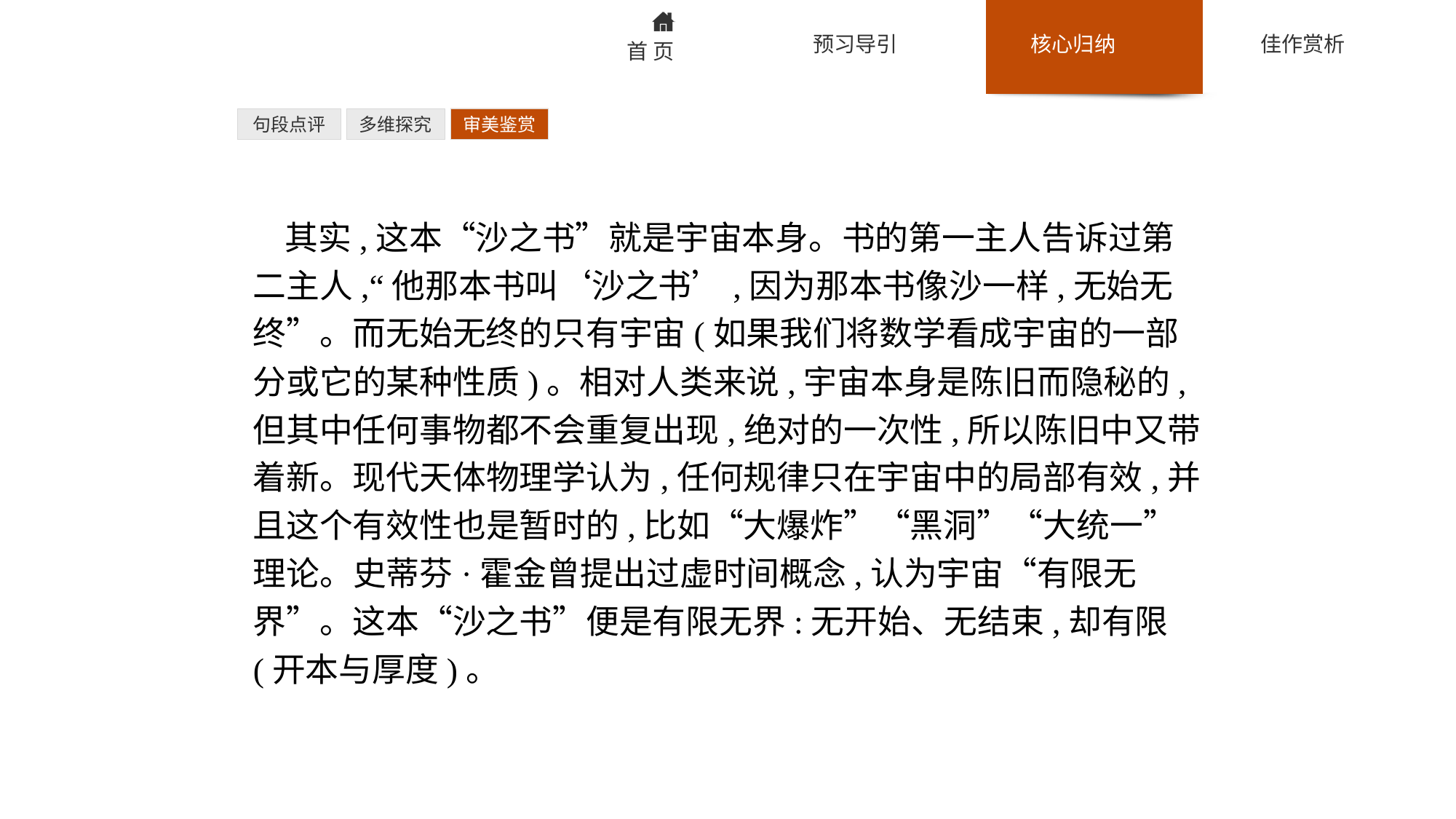

句段点评
多维探究
审美鉴赏
其实,这本“沙之书”就是宇宙本身。书的第一主人告诉过第二主人,“他那本书叫‘沙之书’,因为那本书像沙一样,无始无终”。而无始无终的只有宇宙(如果我们将数学看成宇宙的一部分或它的某种性质)。相对人类来说,宇宙本身是陈旧而隐秘的,但其中任何事物都不会重复出现,绝对的一次性,所以陈旧中又带着新。现代天体物理学认为,任何规律只在宇宙中的局部有效,并且这个有效性也是暂时的,比如“大爆炸”“黑洞”“大统一”理论。史蒂芬·霍金曾提出过虚时间概念,认为宇宙“有限无界”。这本“沙之书”便是有限无界:无开始、无结束,却有限(开本与厚度)。